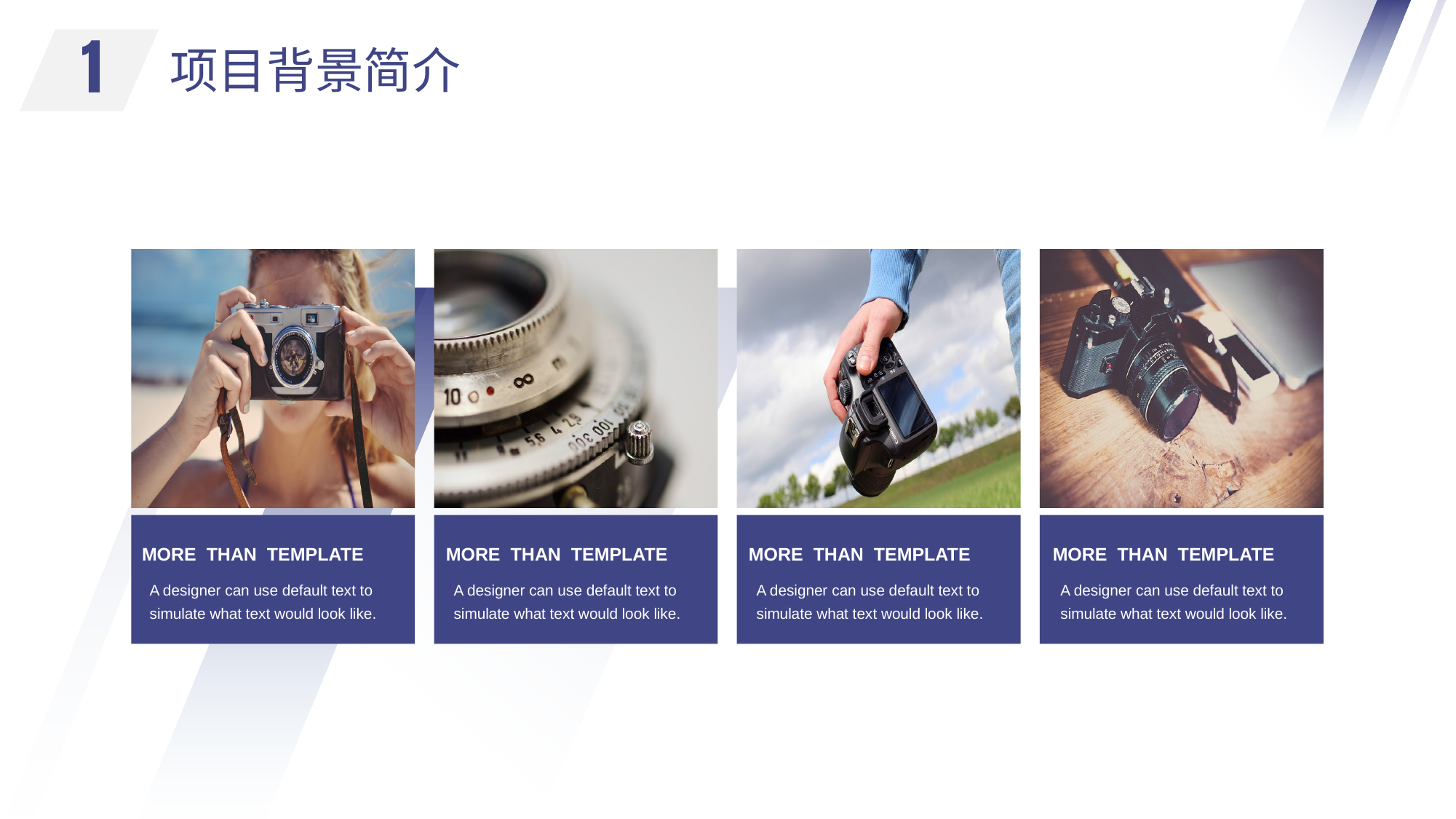

1
项目背景简介

  MORE  THAN  TEMPLATE
A designer can use default text to simulate what text would look like.
  MORE  THAN  TEMPLATE
A designer can use default text to simulate what text would look like.
  MORE  THAN  TEMPLATE
A designer can use default text to simulate what text would look like.
  MORE  THAN  TEMPLATE
A designer can use default text to simulate what text would look like.